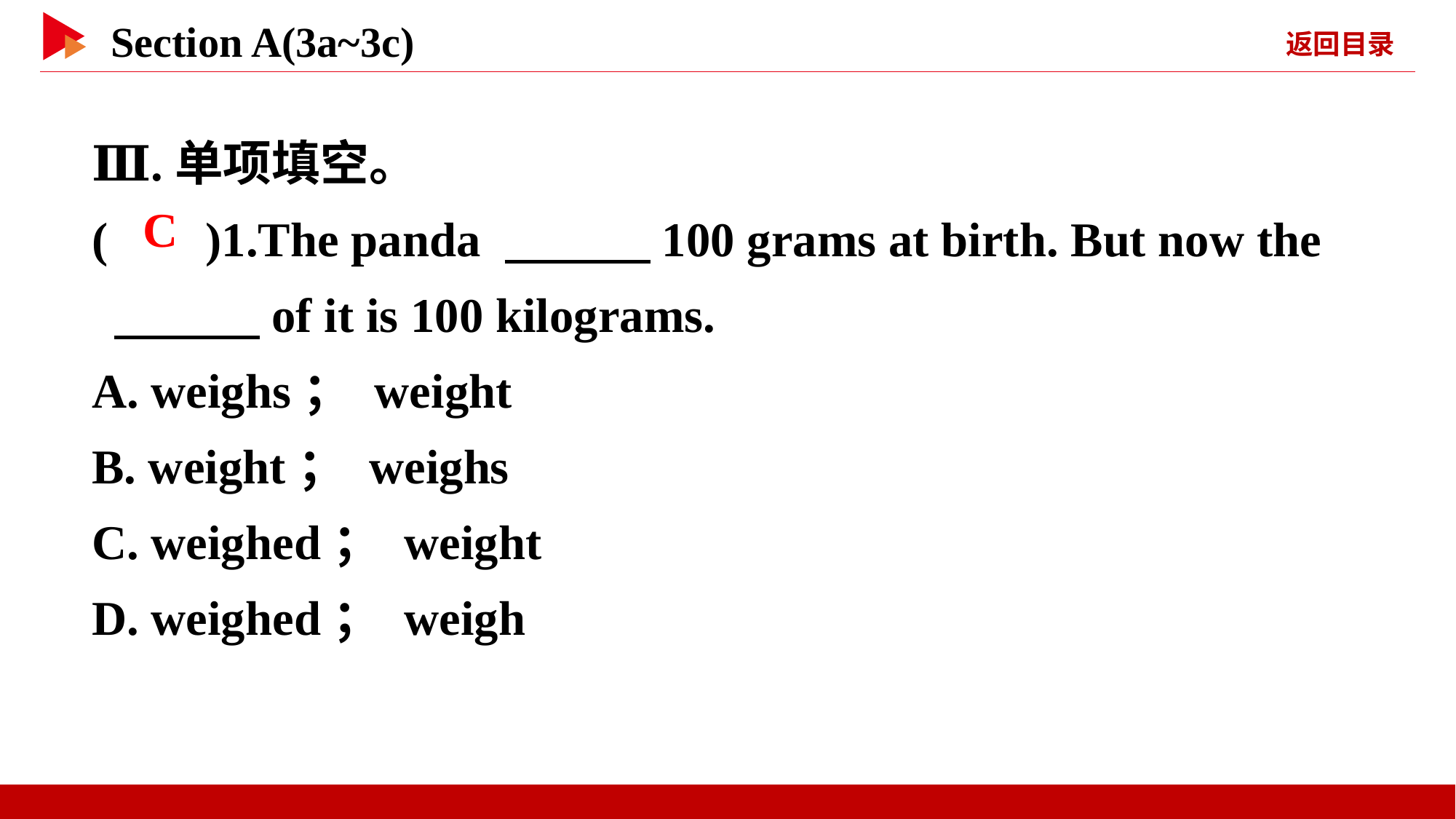

Ⅲ.单项填空。
(        )1.The panda 　　　100 grams at birth. But now the
 　　　of it is 100 kilograms.
A. weighs； weight
B. weight； weighs
C. weighed； weight
D. weighed； weigh
   C